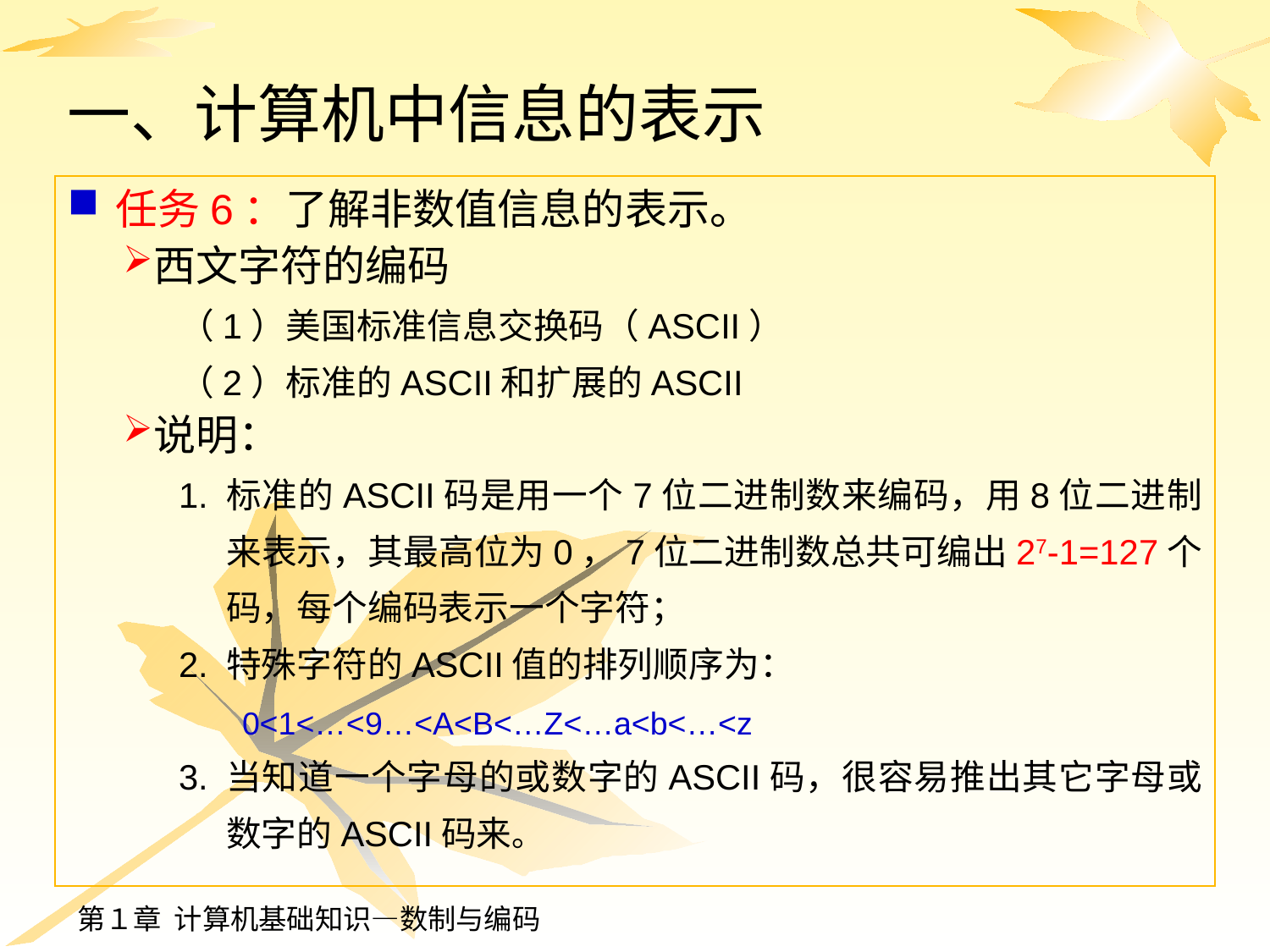

# 一、计算机中信息的表示
任务6：了解非数值信息的表示。
西文字符的编码
（1）美国标准信息交换码（ASCII）
（2）标准的ASCII和扩展的ASCII
说明：
标准的ASCII码是用一个7位二进制数来编码，用8位二进制来表示，其最高位为0，7位二进制数总共可编出27-1=127个码，每个编码表示一个字符；
特殊字符的ASCII值的排列顺序为：
0<1<…<9…<A<B<…Z<…a<b<…<z
当知道一个字母的或数字的ASCII码，很容易推出其它字母或数字的ASCII码来。